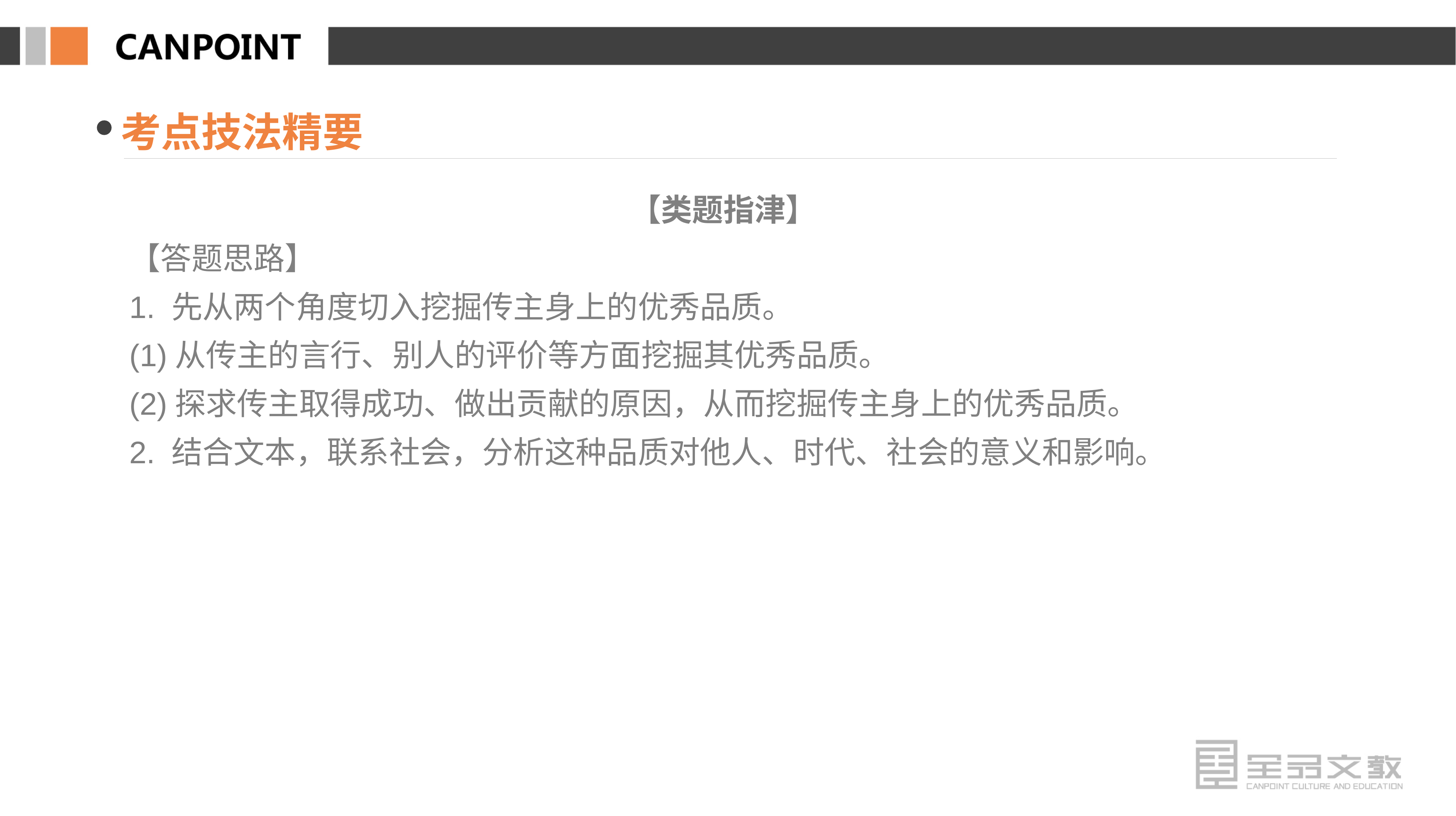

考点技法精要

【类题指津】
【答题思路】
1. 先从两个角度切入挖掘传主身上的优秀品质。
(1)从传主的言行、别人的评价等方面挖掘其优秀品质。
(2)探求传主取得成功、做出贡献的原因，从而挖掘传主身上的优秀品质。
2. 结合文本，联系社会，分析这种品质对他人、时代、社会的意义和影响。